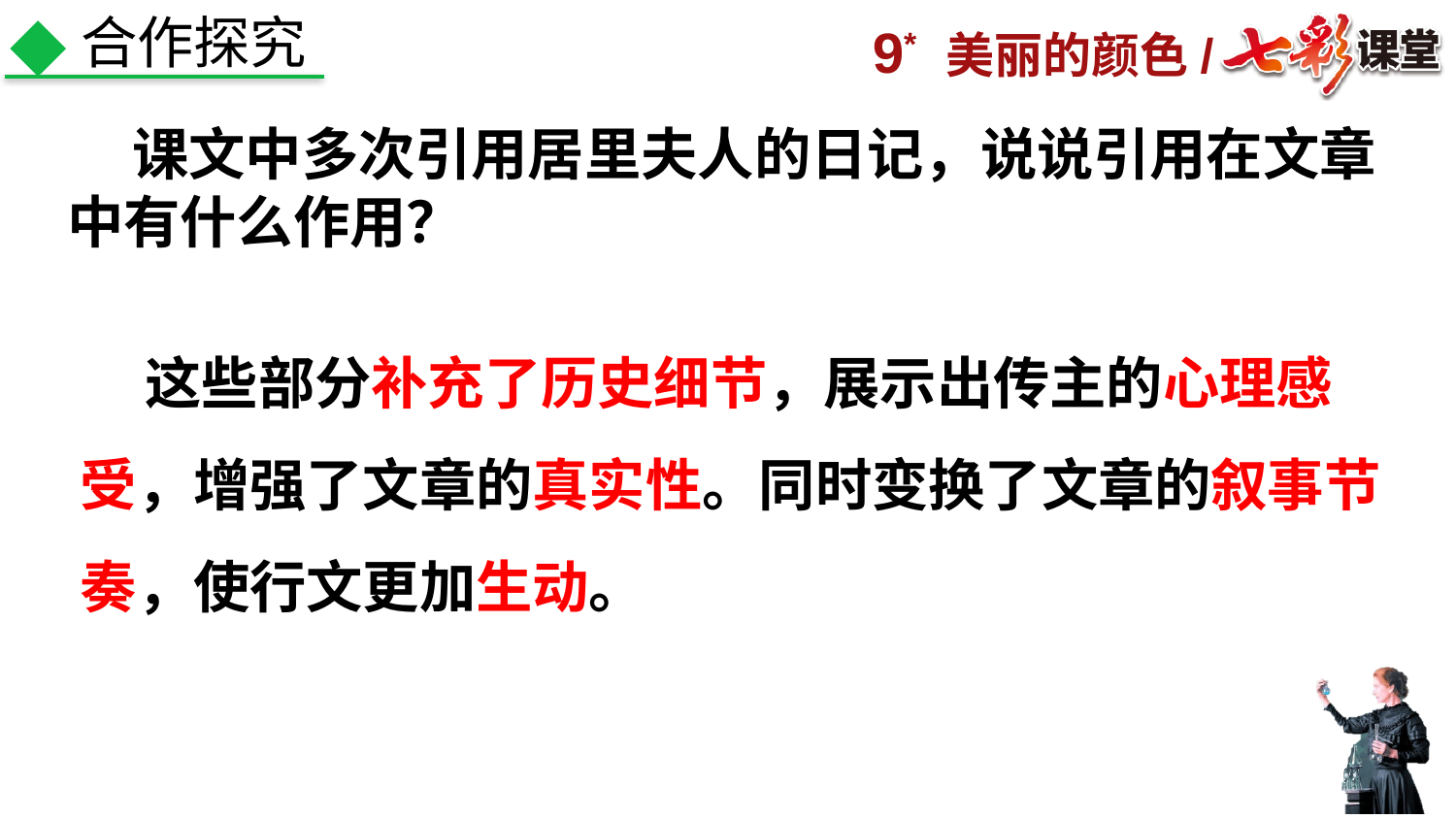

合作探究

    课文中多次引用居里夫人的日记，说说引用在文章中有什么作用？
    这些部分补充了历史细节，展示出传主的心理感受，增强了文章的真实性。同时变换了文章的叙事节奏，使行文更加生动。